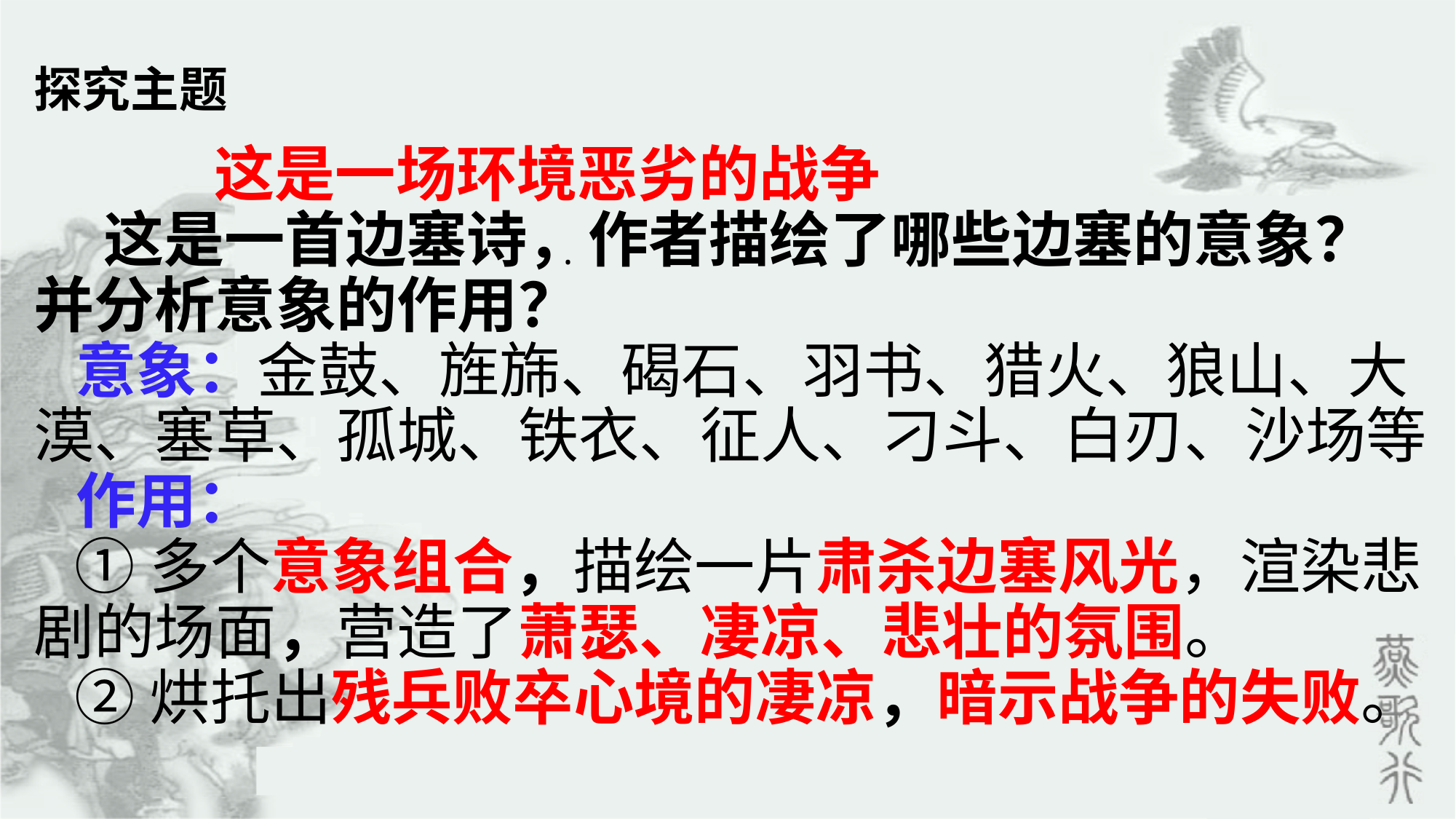

探究主题
            这是一场环境恶劣的战争
    这是一首边塞诗，作者描绘了哪些边塞的意象？并分析意象的作用？
  意象：金鼓、旌旆、碣石、羽书、猎火、狼山、大漠、塞草、孤城、铁衣、征人、刁斗、白刃、沙场等
  作用：
   ①多个意象组合，描绘一片肃杀边塞风光，渲染悲剧的场面，营造了萧瑟、凄凉、悲壮的氛围。
   ②烘托出残兵败卒心境的凄凉，暗示战争的失败。

.